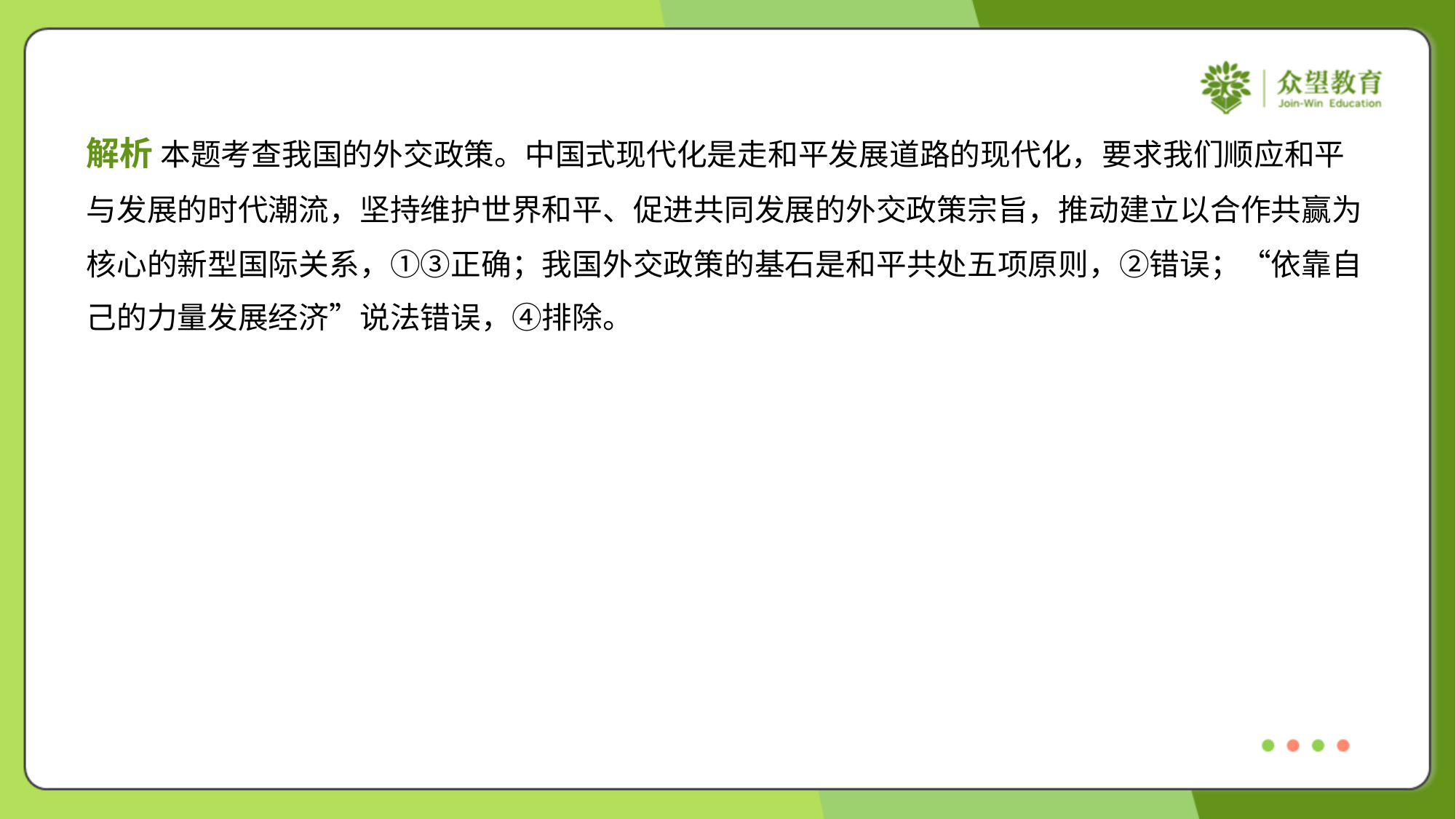

解析 本题考查我国的外交政策。中国式现代化是走和平发展道路的现代化，要求我们顺应和平
与发展的时代潮流，坚持维护世界和平、促进共同发展的外交政策宗旨，推动建立以合作共赢为
核心的新型国际关系，①③正确；我国外交政策的基石是和平共处五项原则，②错误；“依靠自
己的力量发展经济”说法错误，④排除。